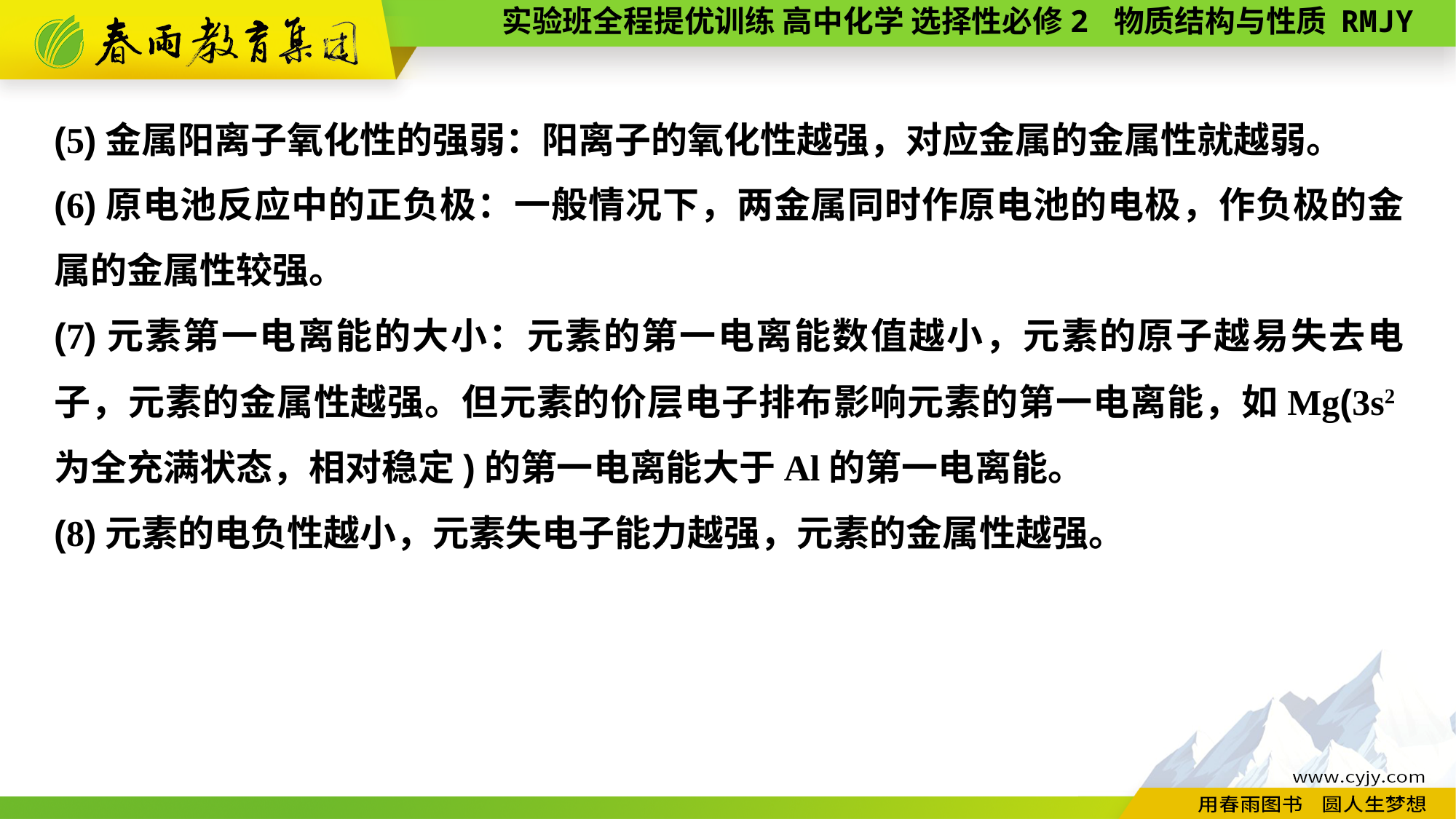

(5)金属阳离子氧化性的强弱：阳离子的氧化性越强，对应金属的金属性就越弱。
(6)原电池反应中的正负极：一般情况下，两金属同时作原电池的电极，作负极的金属的金属性较强。
(7)元素第一电离能的大小：元素的第一电离能数值越小，元素的原子越易失去电子，元素的金属性越强。但元素的价层电子排布影响元素的第一电离能，如Mg(3s2为全充满状态，相对稳定)的第一电离能大于Al的第一电离能。
(8)元素的电负性越小，元素失电子能力越强，元素的金属性越强。